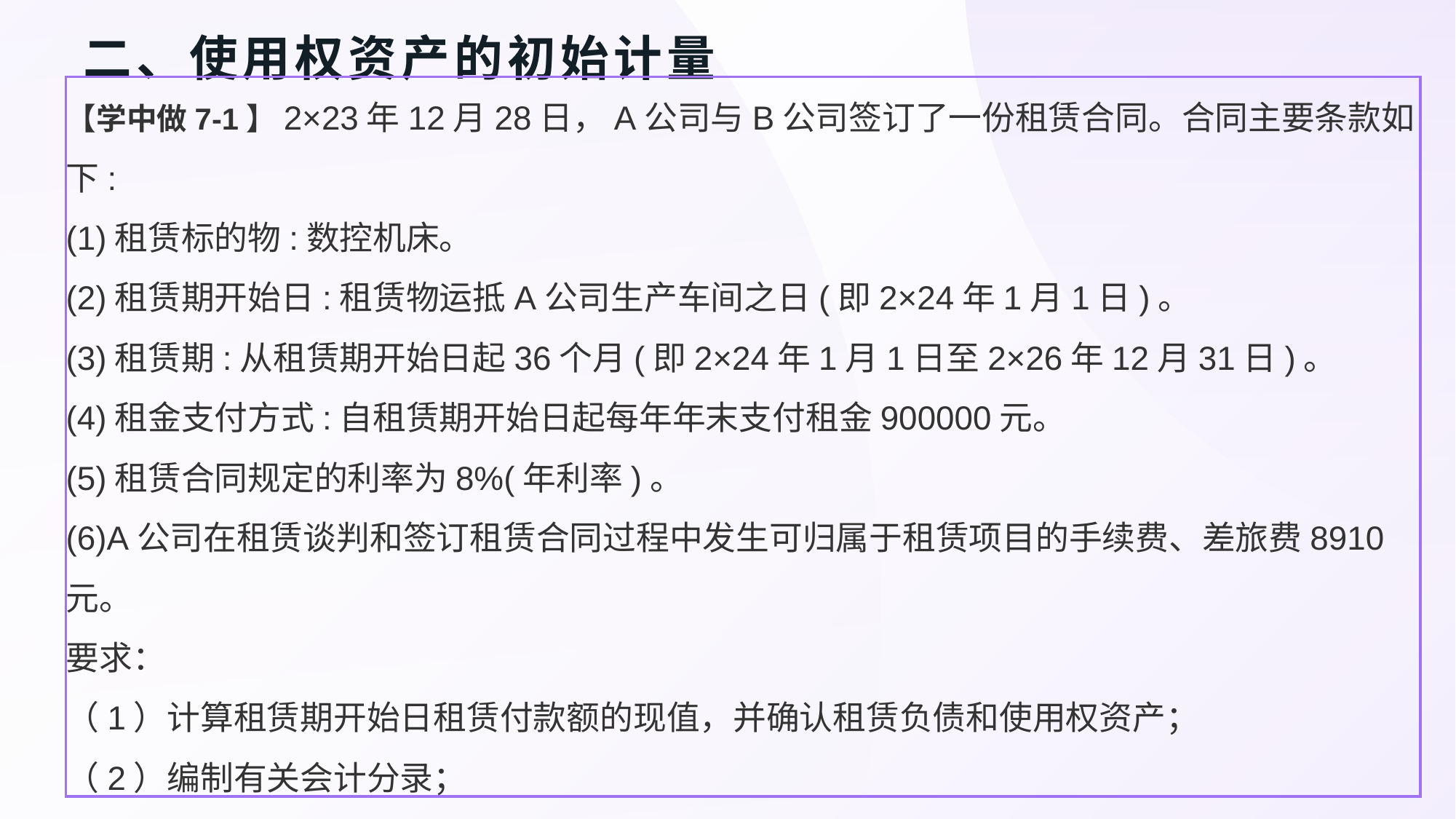

# 二、使用权资产的初始计量
【学中做7-1】2×23年12月28日，A公司与B公司签订了一份租赁合同。合同主要条款如下:
(1)租赁标的物:数控机床。
(2)租赁期开始日:租赁物运抵A公司生产车间之日(即2×24年1月1日)。
(3)租赁期:从租赁期开始日起36个月(即2×24年1月1日至2×26年12月31日)。
(4)租金支付方式:自租赁期开始日起每年年末支付租金900000元。
(5)租赁合同规定的利率为8%(年利率)。
(6)A公司在租赁谈判和签订租赁合同过程中发生可归属于租赁项目的手续费、差旅费8910元。
要求：
（1）计算租赁期开始日租赁付款额的现值，并确认租赁负债和使用权资产；
（2）编制有关会计分录；
（3）计算甲公司使用权资产的初始成本。